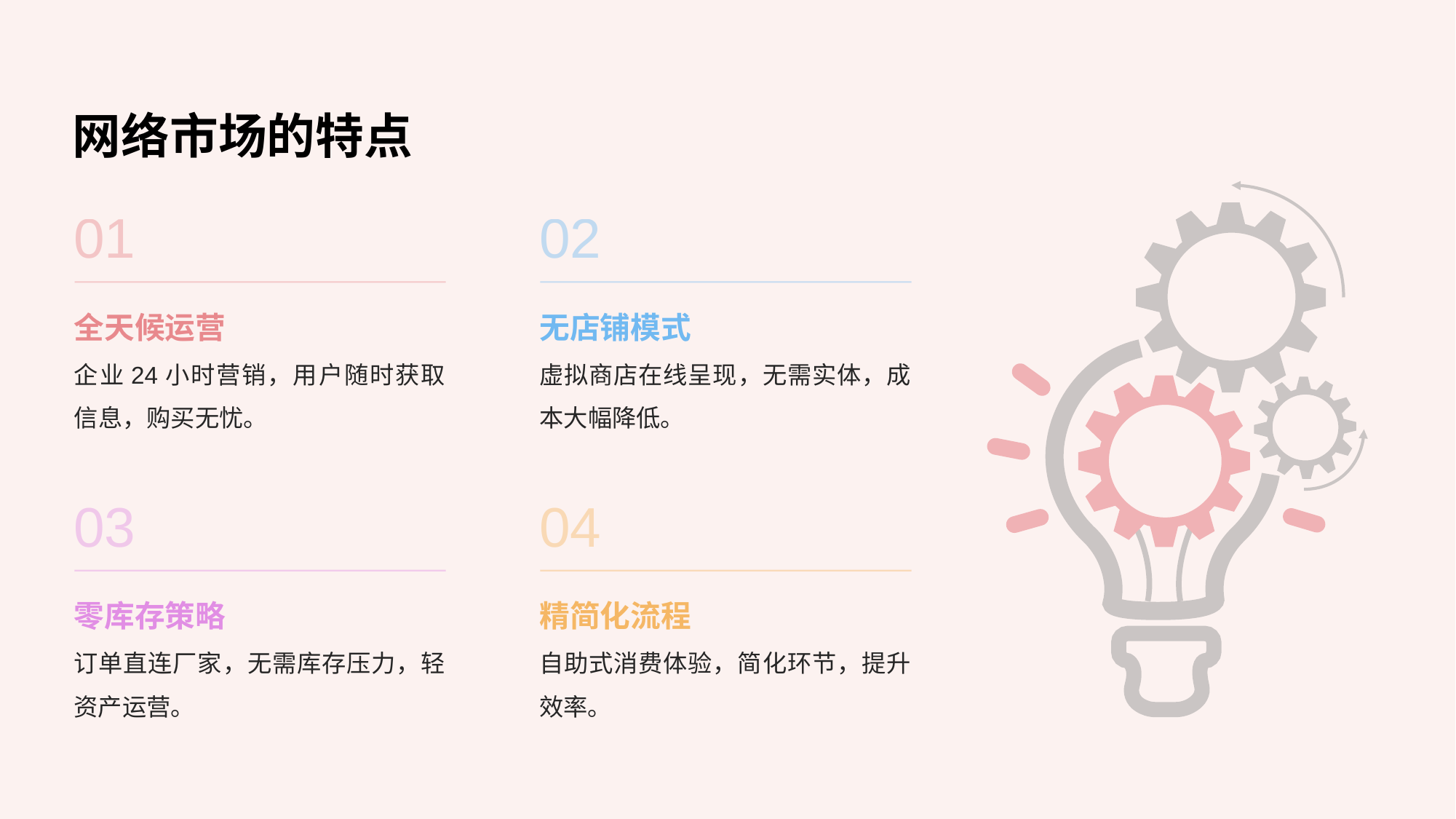

# 网络市场的特点

01
02
全天候运营
无店铺模式
企业24小时营销，用户随时获取信息，购买无忧。
虚拟商店在线呈现，无需实体，成本大幅降低。

03
04

零库存策略
精简化流程
订单直连厂家，无需库存压力，轻资产运营。
自助式消费体验，简化环节，提升效率。